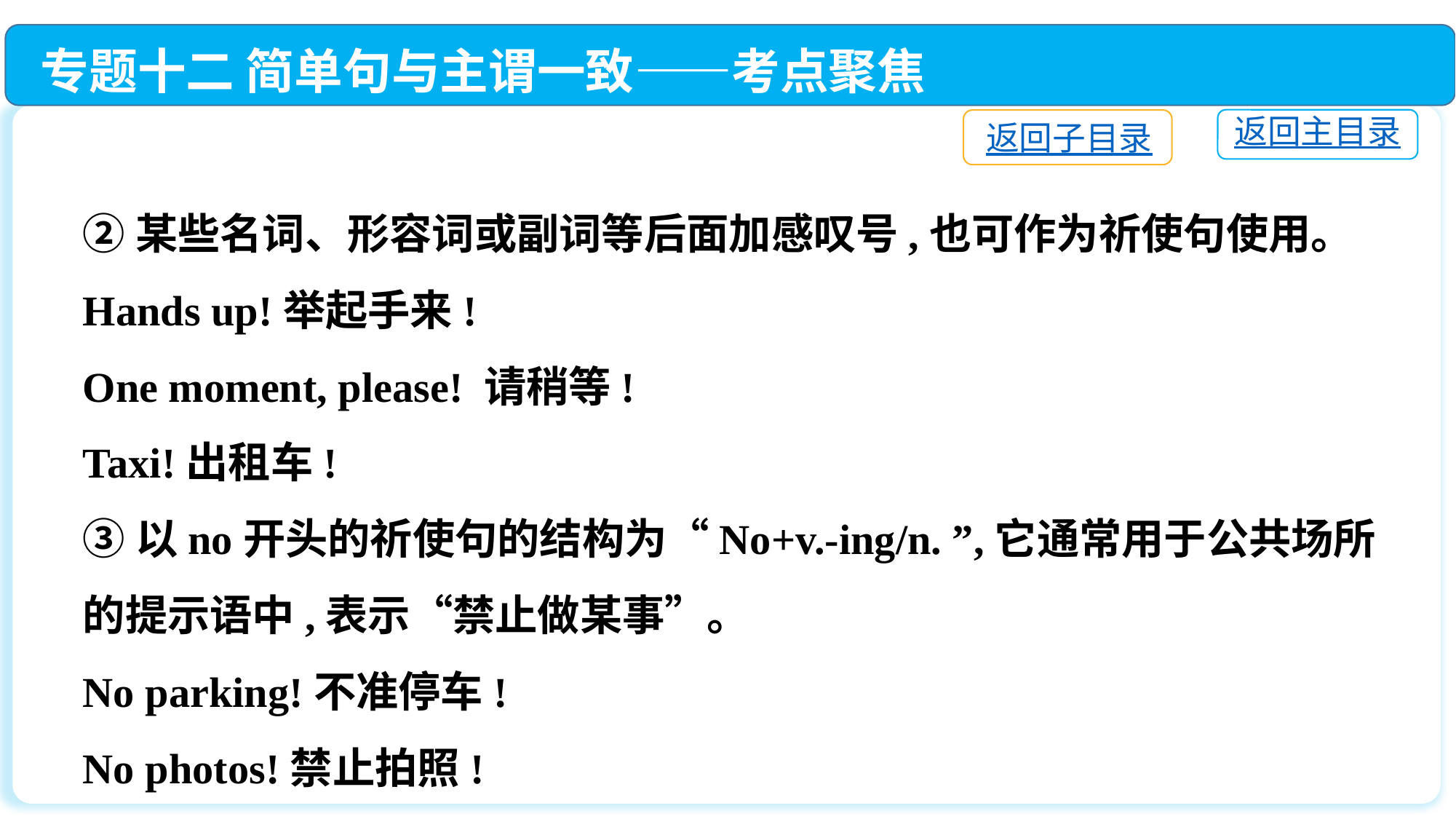

专题十二 简单句与主谓一致——考点聚焦

返回主目录

返回子目录
②某些名词、形容词或副词等后面加感叹号,也可作为祈使句使用。
Hands up!举起手来!
One moment, please! 请稍等!
Taxi!出租车!
③以no开头的祈使句的结构为“No+v.-ing/n. ”,它通常用于公共场所的提示语中,表示“禁止做某事”。
No parking!不准停车!
No photos!禁止拍照!